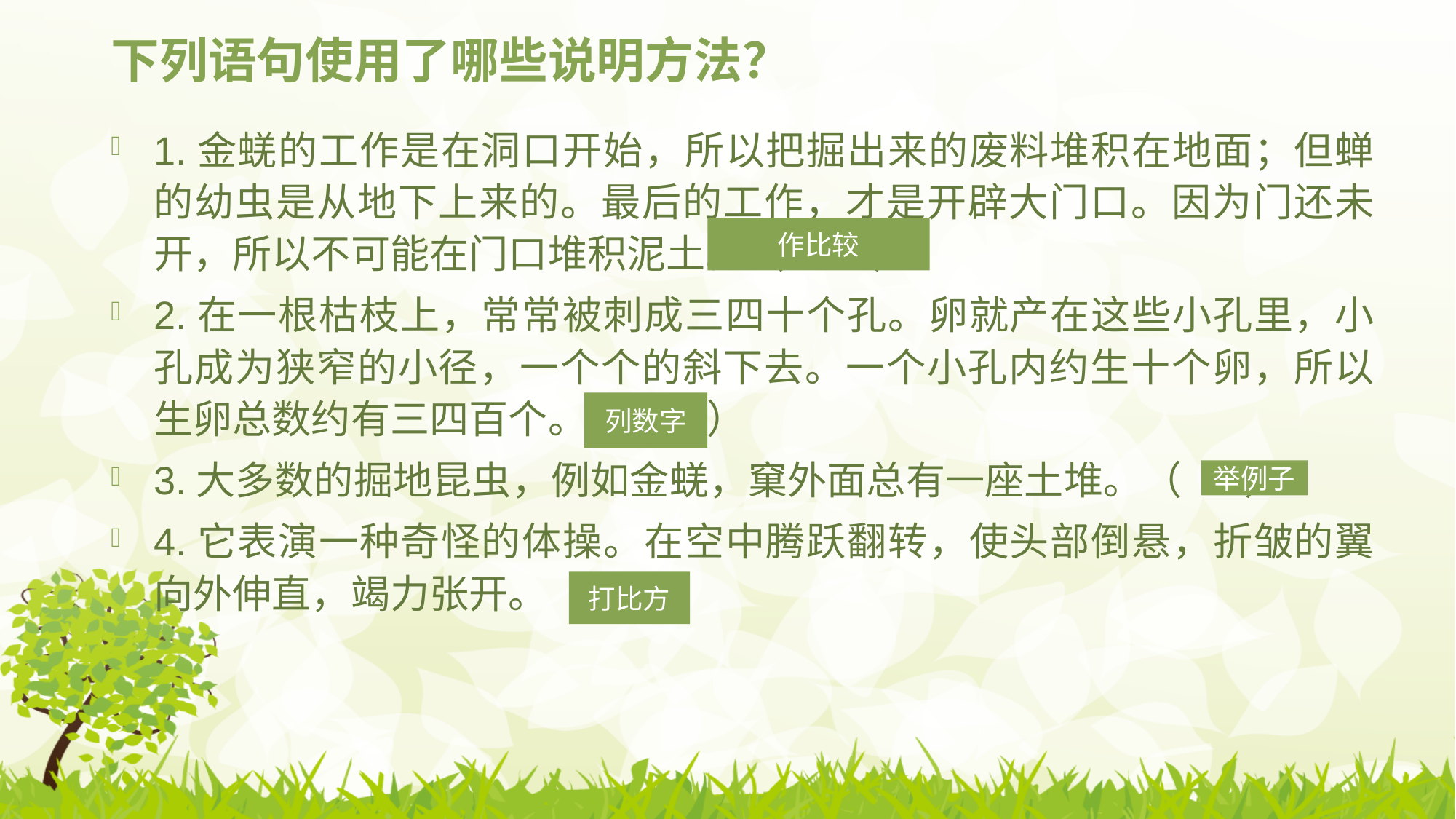

# 下列语句使用了哪些说明方法？
1.金蜣的工作是在洞口开始，所以把掘出来的废料堆积在地面；但蝉的幼虫是从地下上来的。最后的工作，才是开辟大门口。因为门还未开，所以不可能在门口堆积泥土。（          ）
2.在一根枯枝上，常常被刺成三四十个孔。卵就产在这些小孔里，小孔成为狭窄的小径，一个个的斜下去。一个小孔内约生十个卵，所以生卵总数约有三四百个。（         ）
3.大多数的掘地昆虫，例如金蜣，窠外面总有一座土堆。（       ）
4.它表演一种奇怪的体操。在空中腾跃翻转，使头部倒悬，折皱的翼向外伸直，竭力张开。（       ）
作比较
列数字
举例子
打比方